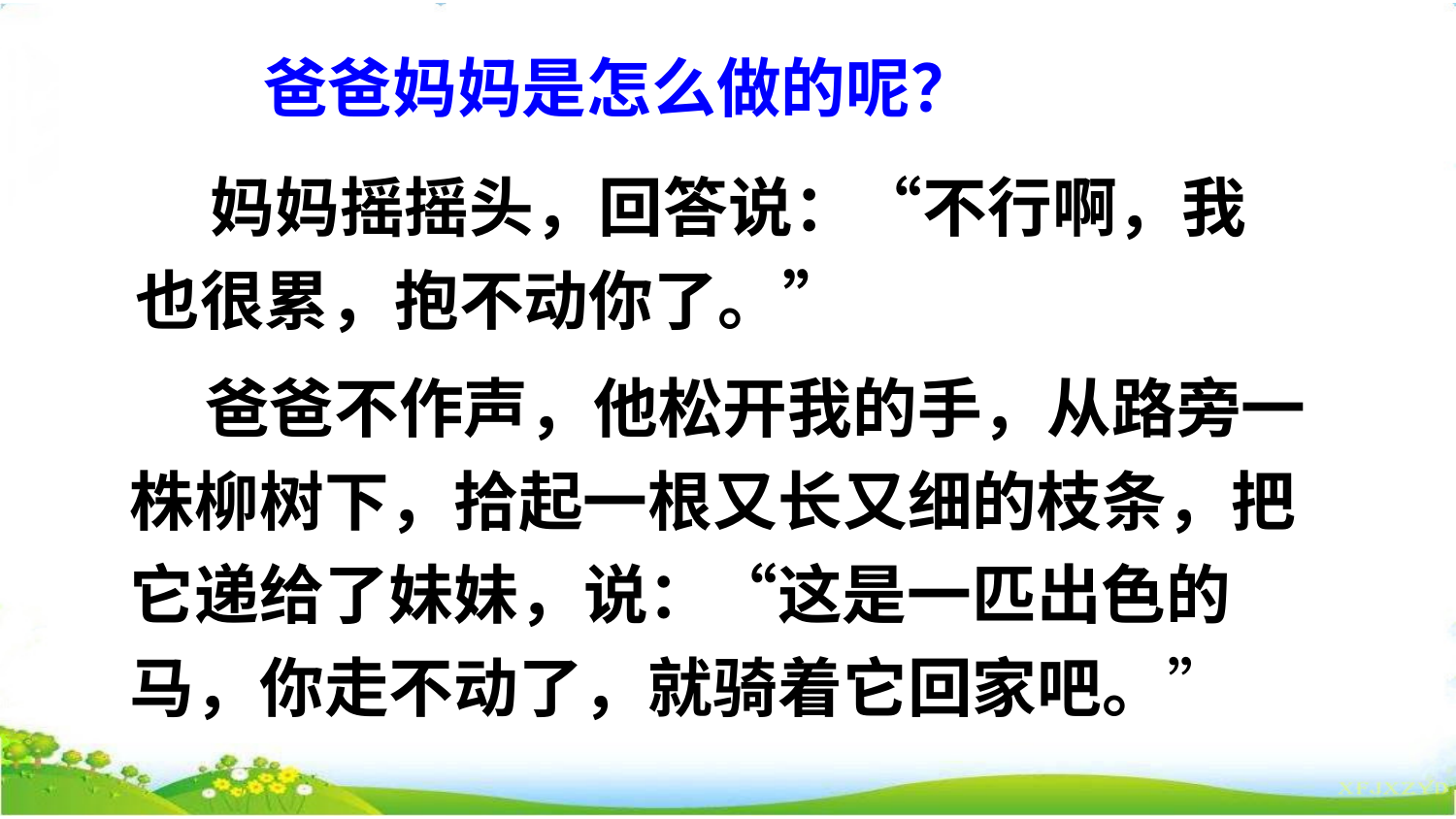

爸爸妈妈是怎么做的呢？
    妈妈摇摇头，回答说：“不行啊，我也很累，抱不动你了。”
    爸爸不作声，他松开我的手，从路旁一株柳树下，拾起一根又长又细的枝条，把它递给了妹妹，说：“这是一匹出色的马，你走不动了，就骑着它回家吧。”